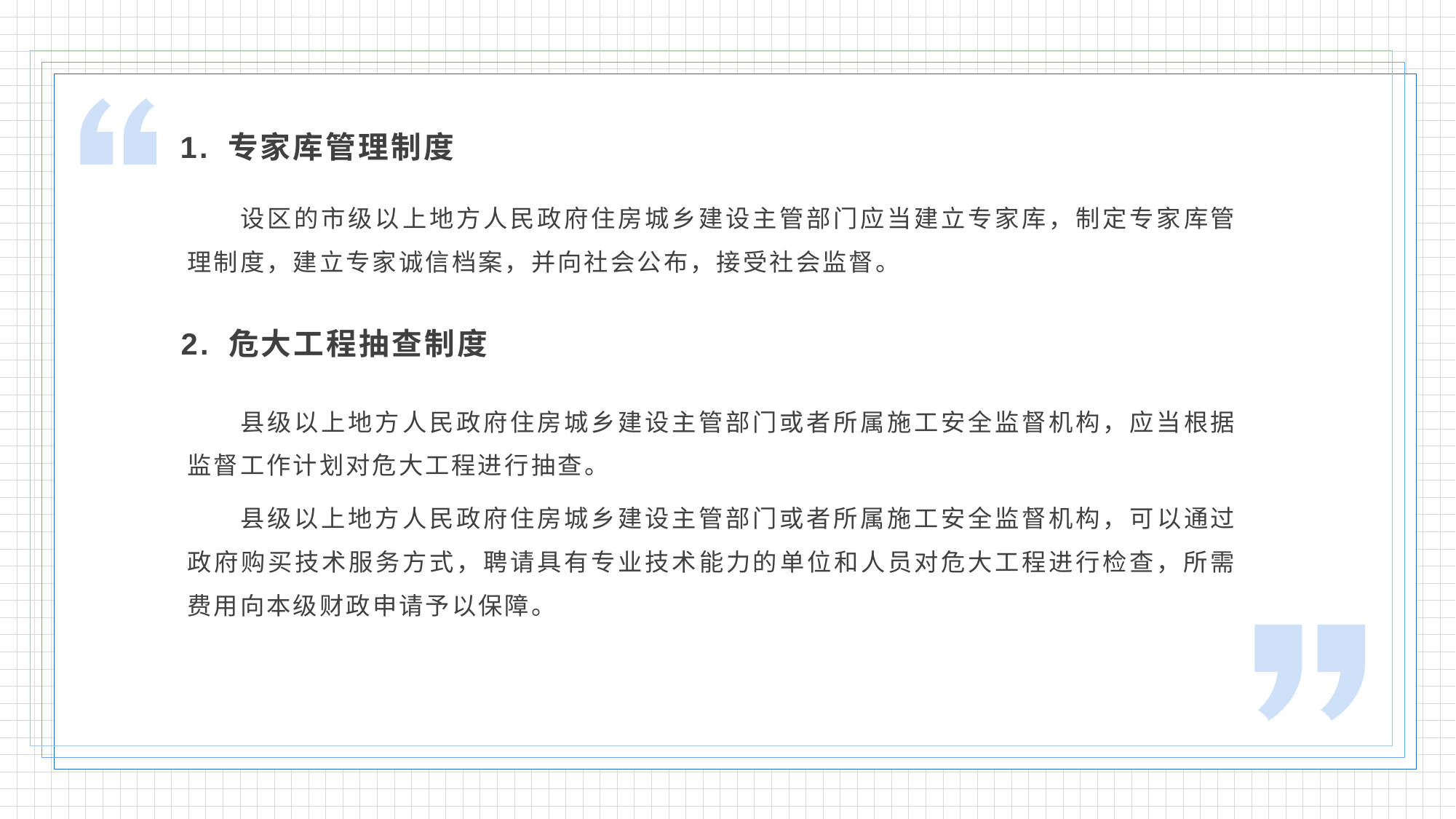

1. 专家库管理制度

设区的市级以上地方人民政府住房城乡建设主管部门应当建立专家库，制定专家库管理制度，建立专家诚信档案，并向社会公布，接受社会监督。
2. 危大工程抽查制度
县级以上地方人民政府住房城乡建设主管部门或者所属施工安全监督机构，应当根据监督工作计划对危大工程进行抽查。
县级以上地方人民政府住房城乡建设主管部门或者所属施工安全监督机构，可以通过政府购买技术服务方式，聘请具有专业技术能力的单位和人员对危大工程进行检查，所需费用向本级财政申请予以保障。